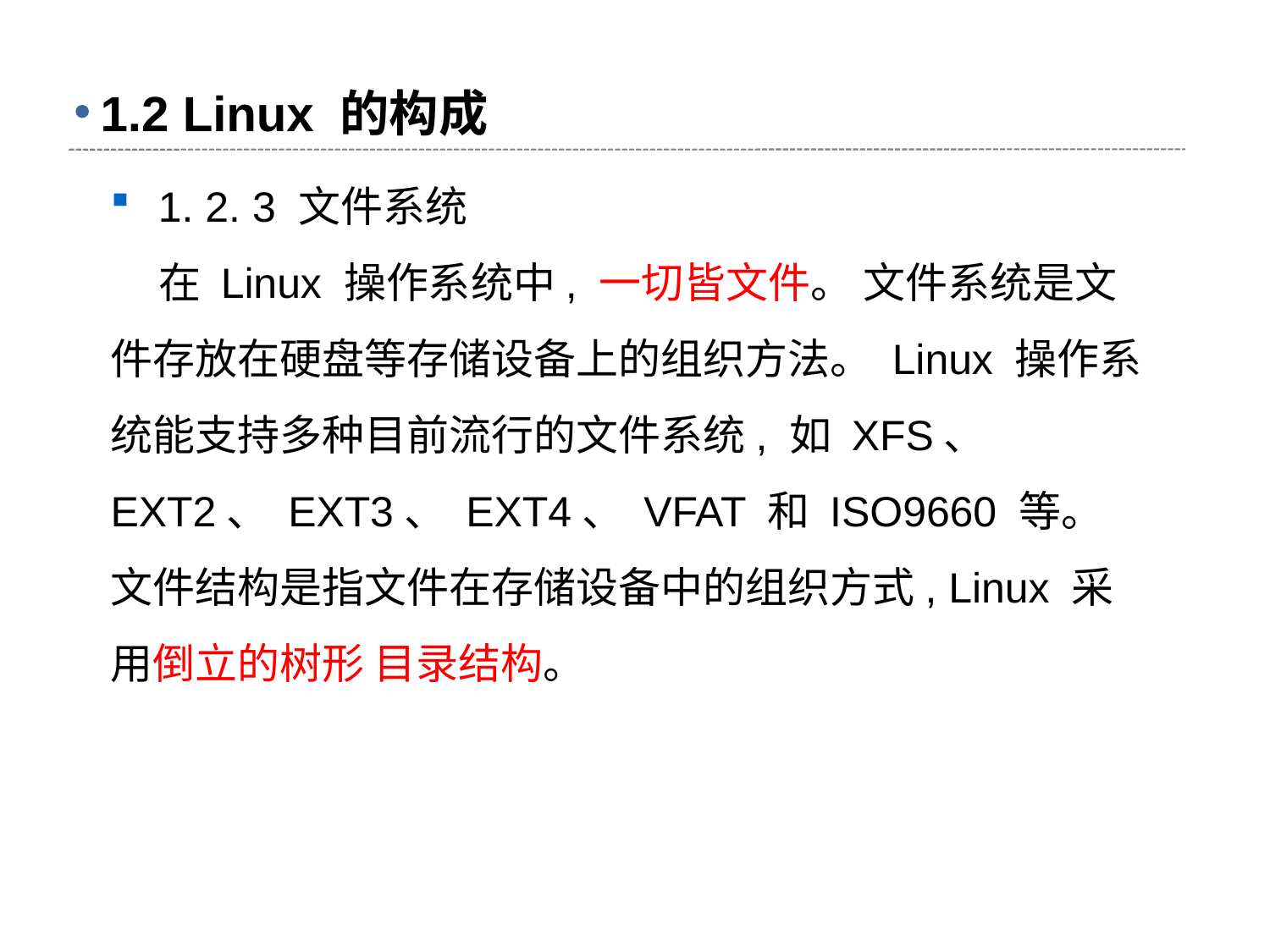

# 1.2 Linux 的构成
1. 2. 3 文件系统
    在 Linux 操作系统中, 一切皆文件。 文件系统是文件存放在硬盘等存储设备上的组织方法。 Linux 操作系统能支持多种目前流行的文件系统, 如 XFS、 EXT2、 EXT3、 EXT4、 VFAT 和 ISO9660 等。 文件结构是指文件在存储设备中的组织方式, Linux 采用倒立的树形 目录结构。